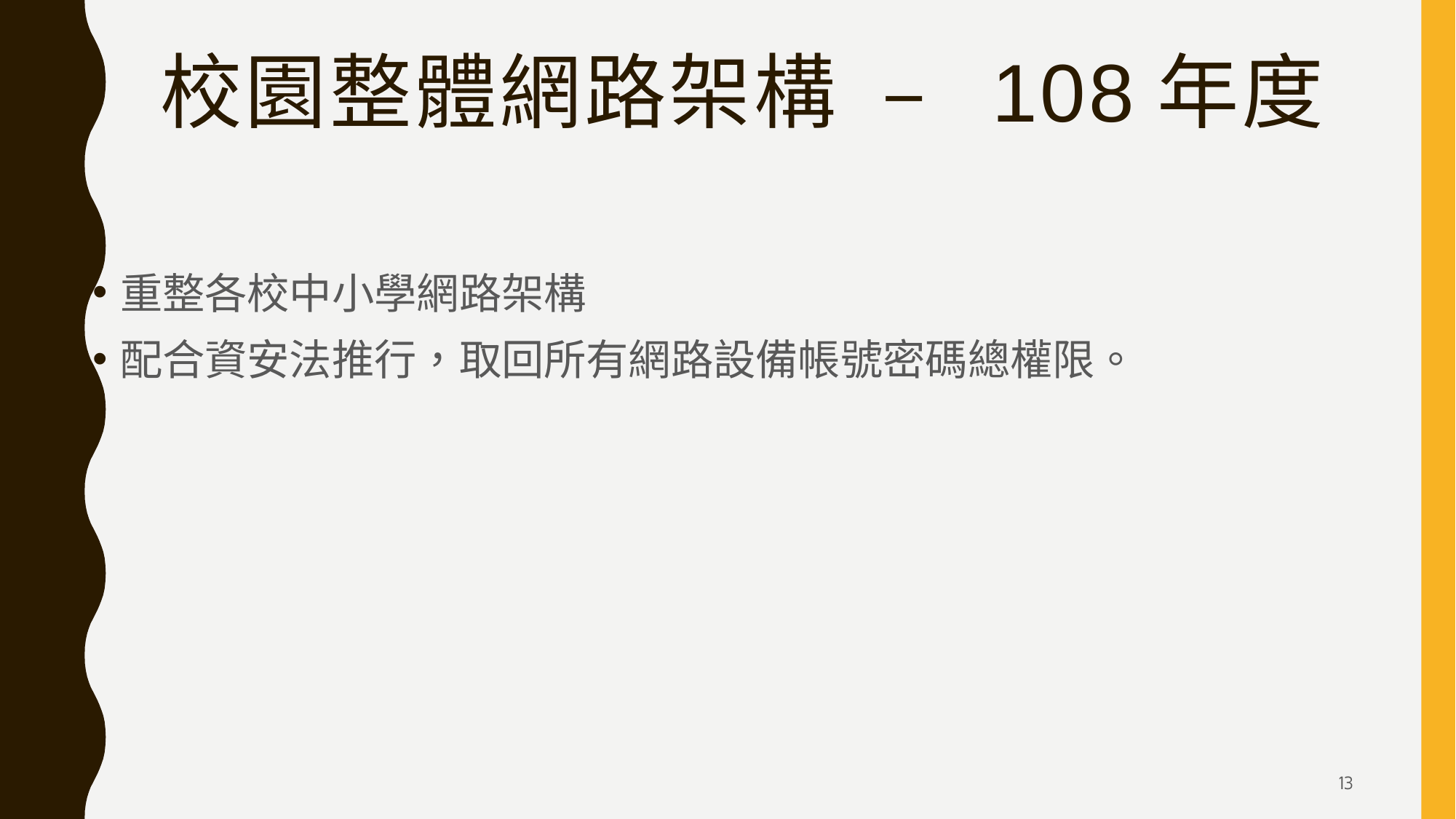

# 校園整體網路架構  –  108年度
重整各校中小學網路架構
配合資安法推行，取回所有網路設備帳號密碼總權限。
13